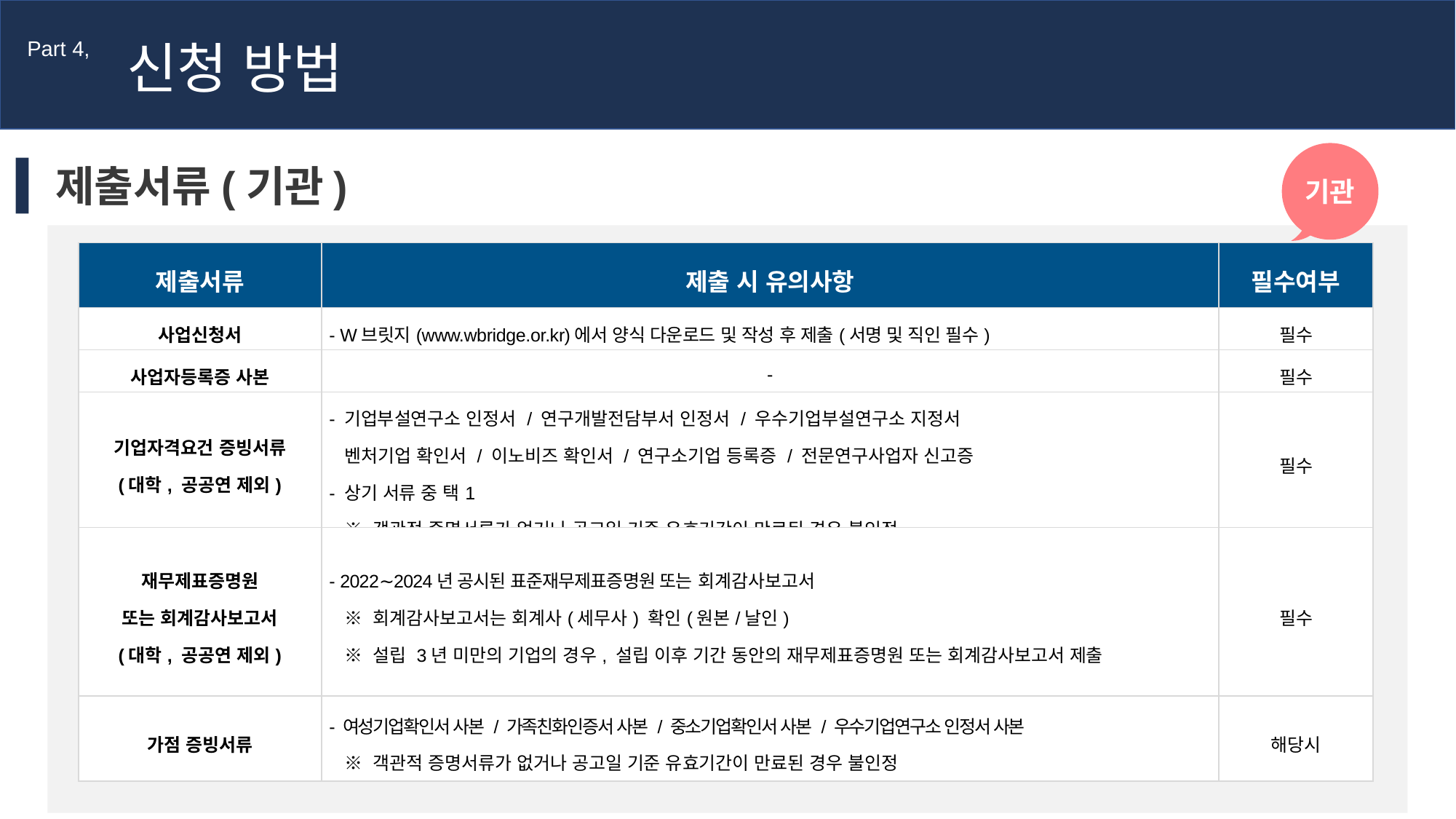

신청 방법
Part 4,
기관

제출서류(기관)

| 제출서류 | 제출 시 유의사항 | 필수여부 |
| --- | --- | --- |
| 사업신청서 | - W브릿지(www.wbridge.or.kr)에서 양식 다운로드 및 작성 후 제출(서명 및 직인 필수) | 필수 |
| 사업자등록증 사본 | - | 필수 |
| 기업자격요건 증빙서류 (대학, 공공연 제외) | - 기업부설연구소 인정서 / 연구개발전담부서 인정서 / 우수기업부설연구소 지정서 벤처기업 확인서 / 이노비즈 확인서 / 연구소기업 등록증 / 전문연구사업자 신고증 - 상기 서류 중 택1 ※ 객관적 증명서류가 없거나 공고일 기준 유효기간이 만료된 경우 불인정 | 필수 |
| 재무제표증명원 또는 회계감사보고서 (대학, 공공연 제외) | - 2022∼2024년 공시된 표준재무제표증명원 또는 회계감사보고서 ※ 회계감사보고서는 회계사(세무사) 확인(원본/날인) ※ 설립 3년 미만의 기업의 경우, 설립 이후 기간 동안의 재무제표증명원 또는 회계감사보고서 제출 | 필수 |
| 가점 증빙서류 | - 여성기업확인서 사본 / 가족친화인증서 사본 / 중소기업확인서 사본 / 우수기업연구소 인정서 사본 ※ 객관적 증명서류가 없거나 공고일 기준 유효기간이 만료된 경우 불인정 | 해당시 |